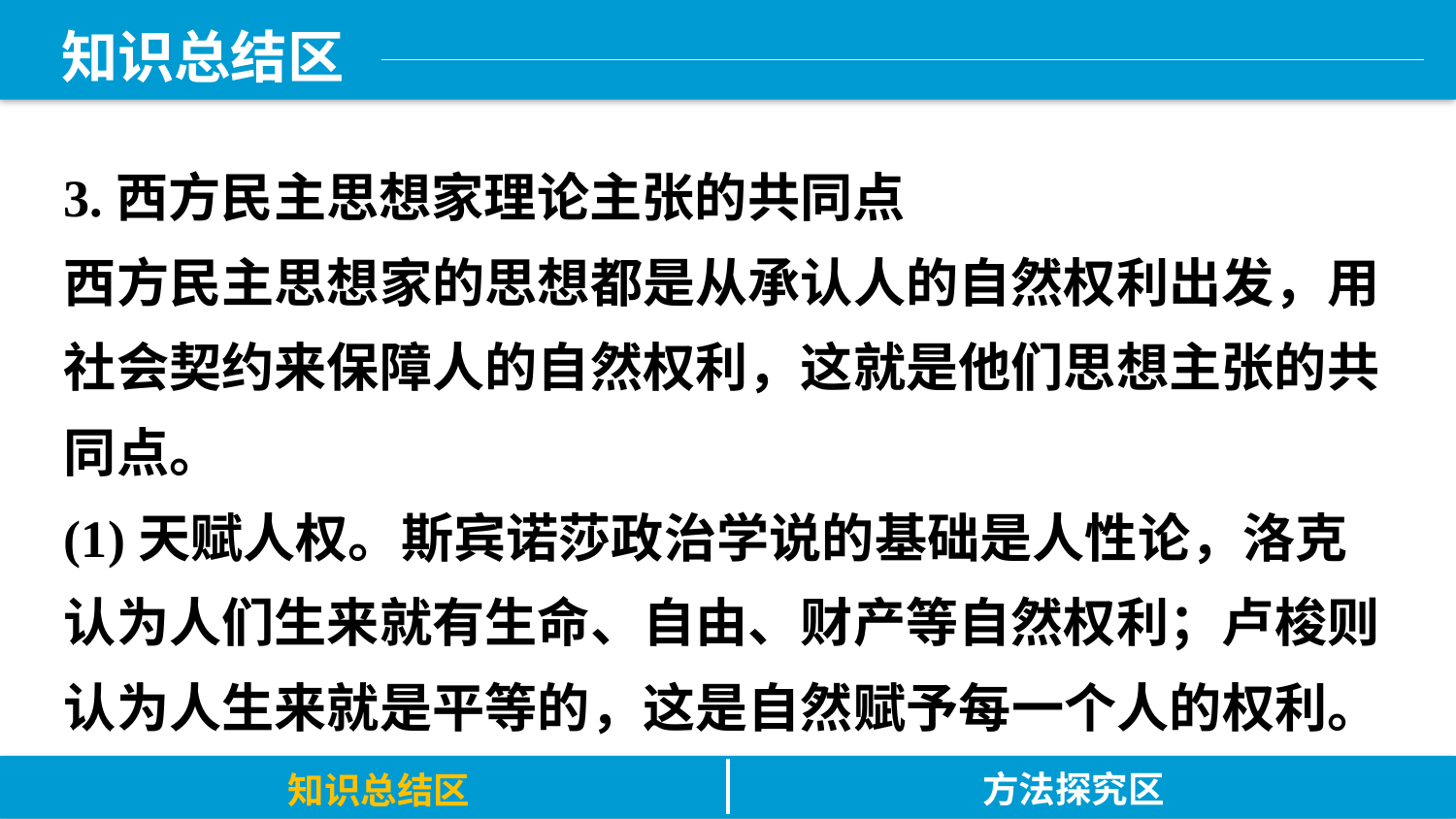

知识总结区
3.西方民主思想家理论主张的共同点
西方民主思想家的思想都是从承认人的自然权利出发，用社会契约来保障人的自然权利，这就是他们思想主张的共同点。
(1)天赋人权。斯宾诺莎政治学说的基础是人性论，洛克认为人们生来就有生命、自由、财产等自然权利；卢梭则认为人生来就是平等的，这是自然赋予每一个人的权利。
方法探究区
知识总结区